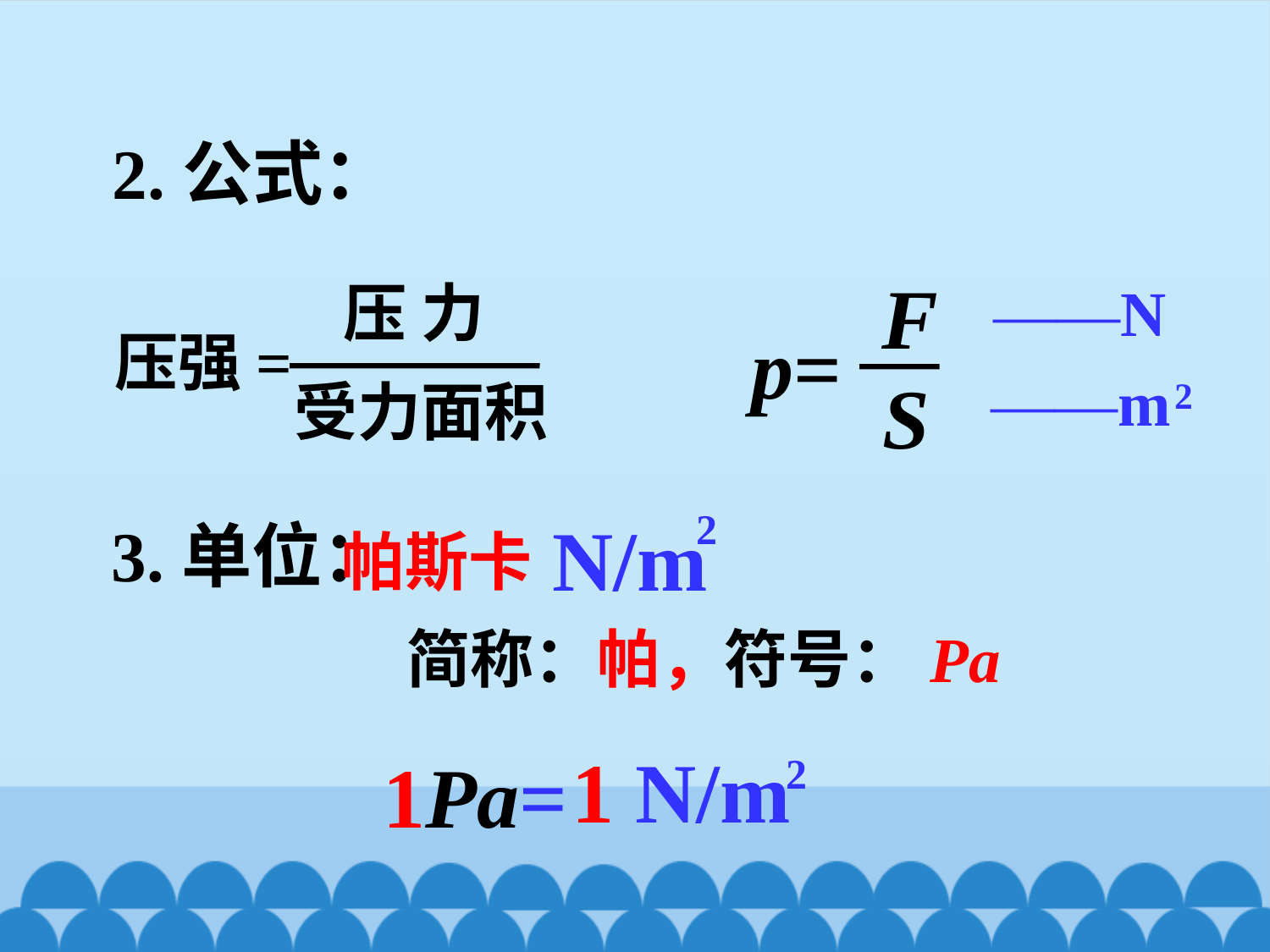

2.公式：
F
S
压 力
受力面积
——N
p=
压强=
——m
2

2
   N/m
3.单位：
帕斯卡
简称：帕，符号：Pa
1 N/m
2
1Pa=